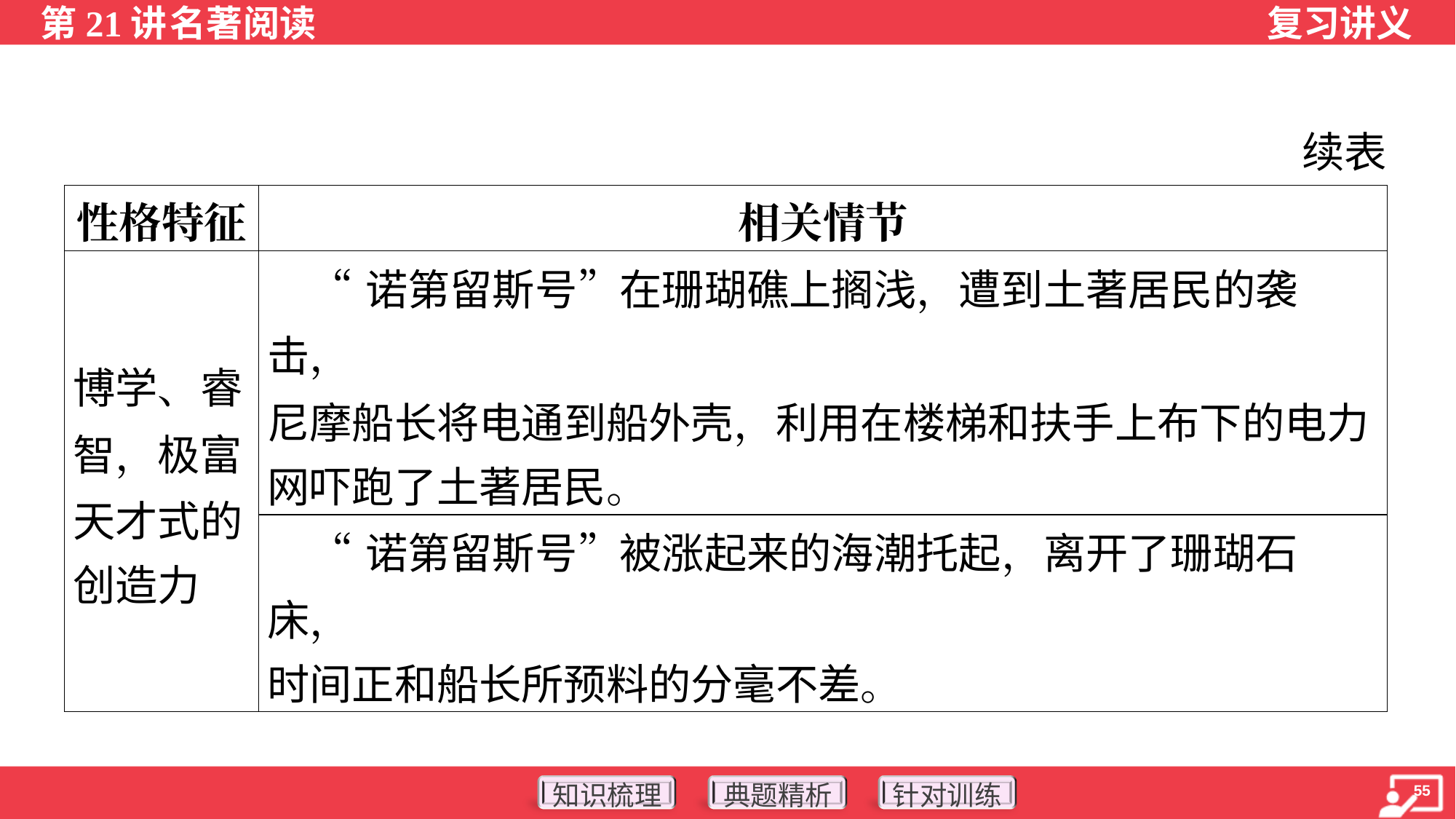

续表
| 性格特征 | 相关情节 |
| --- | --- |
| 博学、睿 智，极富 天才式的 创造力 | “诺第留斯号”在珊瑚礁上搁浅，遭到土著居民的袭击， 尼摩船长将电通到船外壳，利用在楼梯和扶手上布下的电力 网吓跑了土著居民。 |
|  | “诺第留斯号”被涨起来的海潮托起，离开了珊瑚石床， 时间正和船长所预料的分毫不差。 |